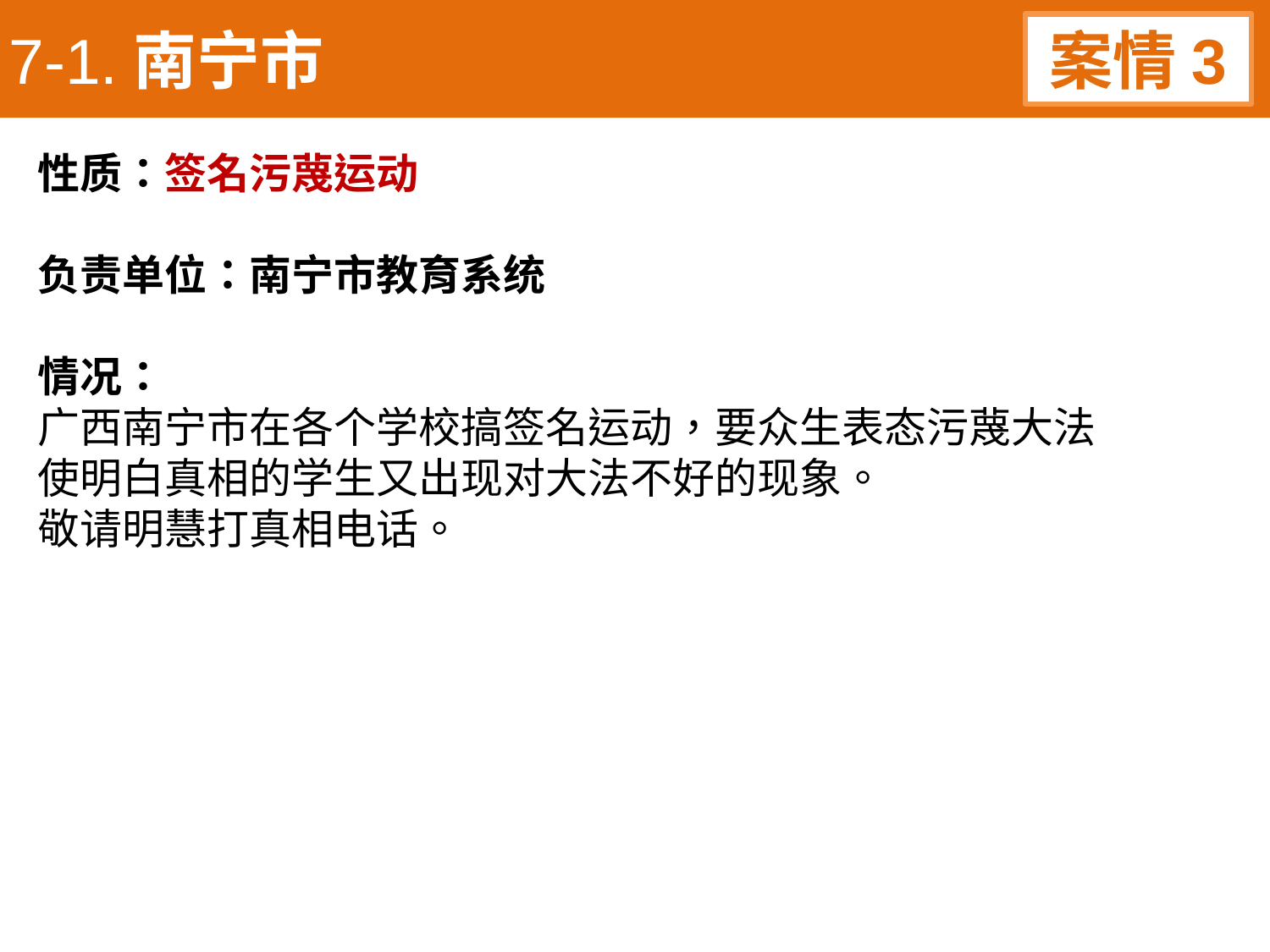

7-1.南宁市
案情3

性质：签名污蔑运动

负责单位：南宁市教育系统

情况：
广西南宁市在各个学校搞签名运动，要众生表态污蔑大法
使明白真相的学生又出现对大法不好的现象。
敬请明慧打真相电话。